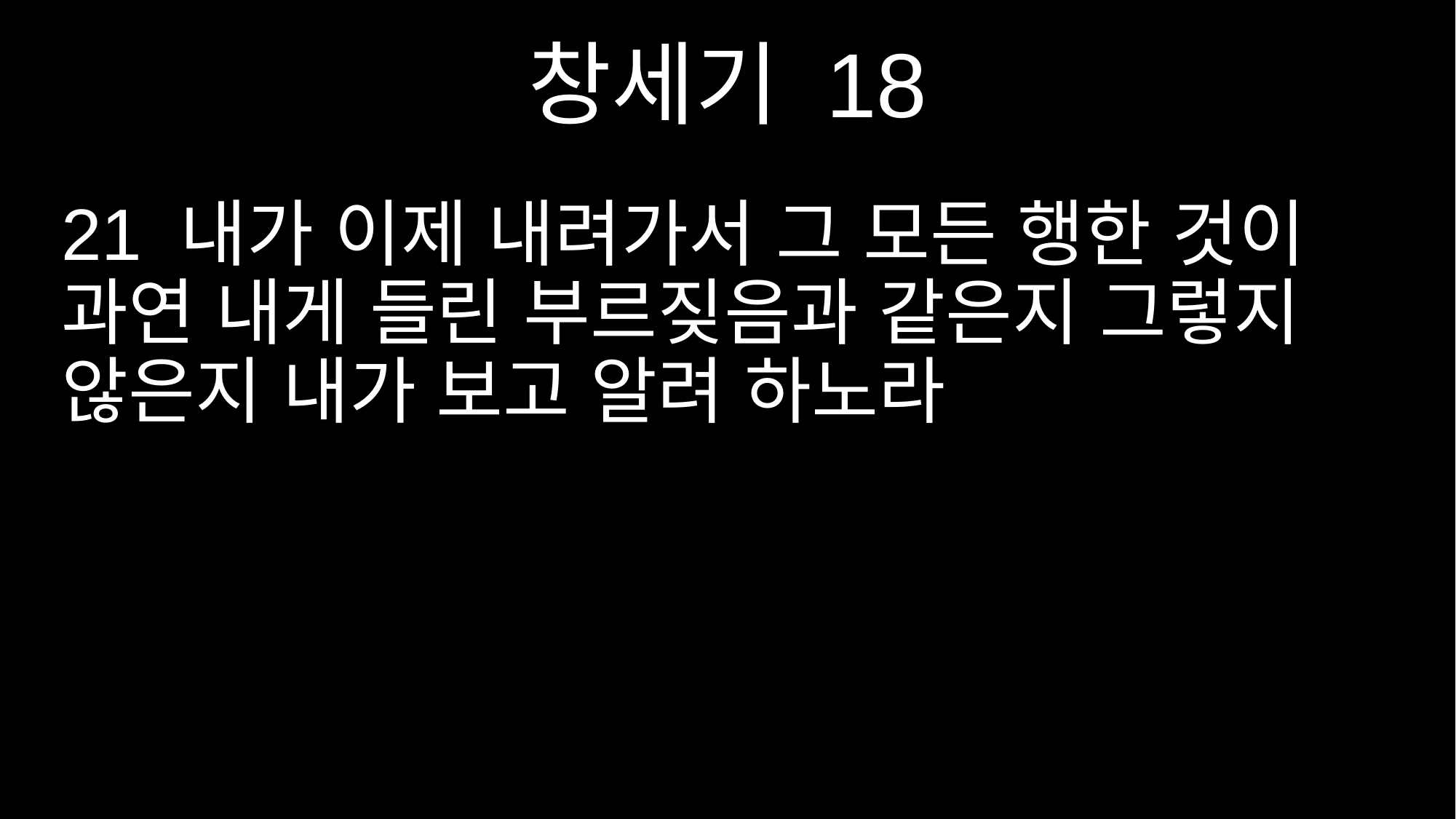

창세기 18
21 내가 이제 내려가서 그 모든 행한 것이 과연 내게 들린 부르짖음과 같은지 그렇지 않은지 내가 보고 알려 하노라